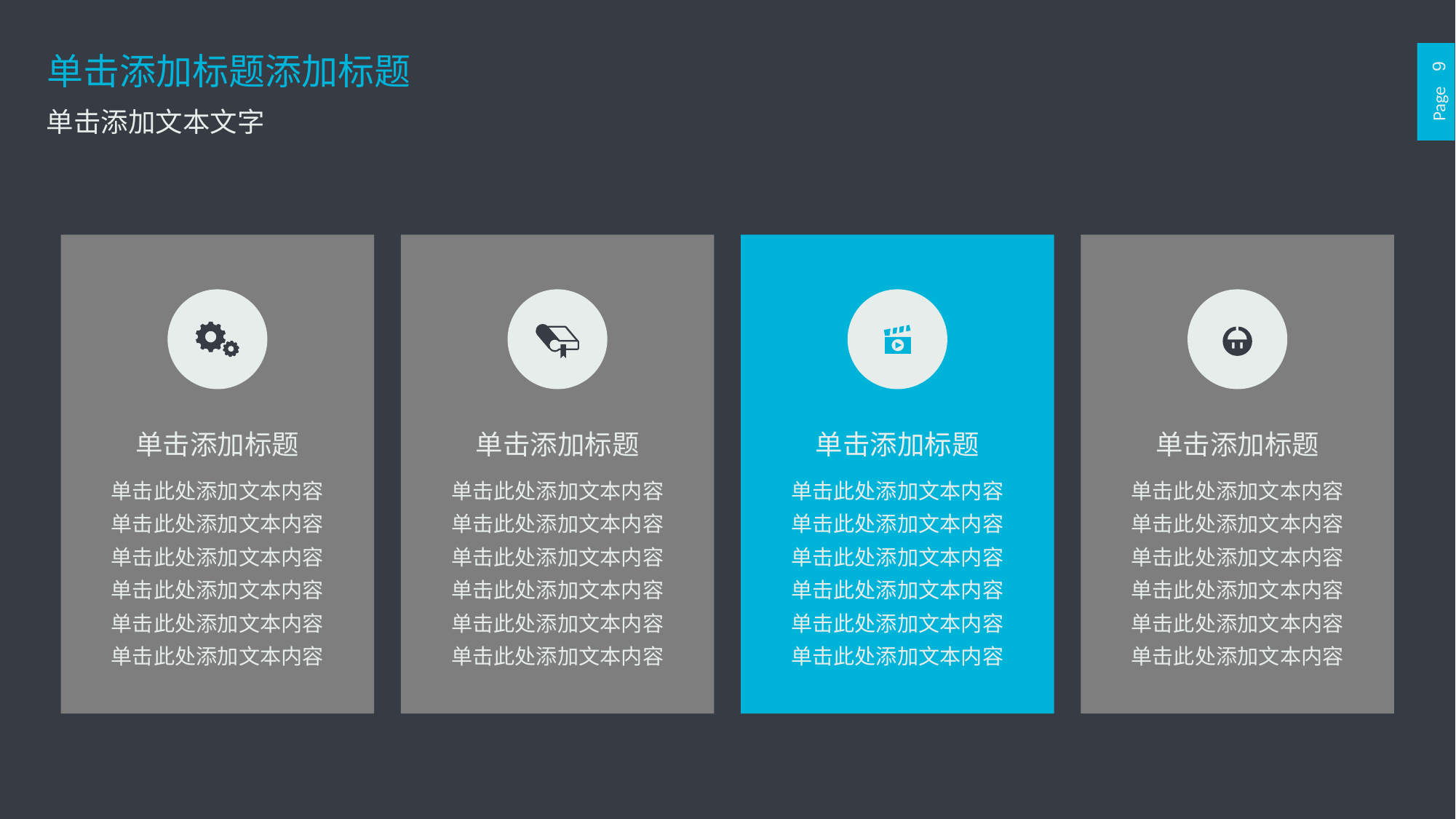

单击添加标题添加标题

Page   9
单击添加文本文字

单击添加标题
单击此处添加文本内容
单击此处添加文本内容
单击此处添加文本内容
单击此处添加文本内容
单击此处添加文本内容
单击此处添加文本内容

单击添加标题
单击此处添加文本内容
单击此处添加文本内容
单击此处添加文本内容
单击此处添加文本内容
单击此处添加文本内容
单击此处添加文本内容

单击添加标题
单击此处添加文本内容
单击此处添加文本内容
单击此处添加文本内容
单击此处添加文本内容
单击此处添加文本内容
单击此处添加文本内容

单击添加标题
单击此处添加文本内容
单击此处添加文本内容
单击此处添加文本内容
单击此处添加文本内容
单击此处添加文本内容
单击此处添加文本内容